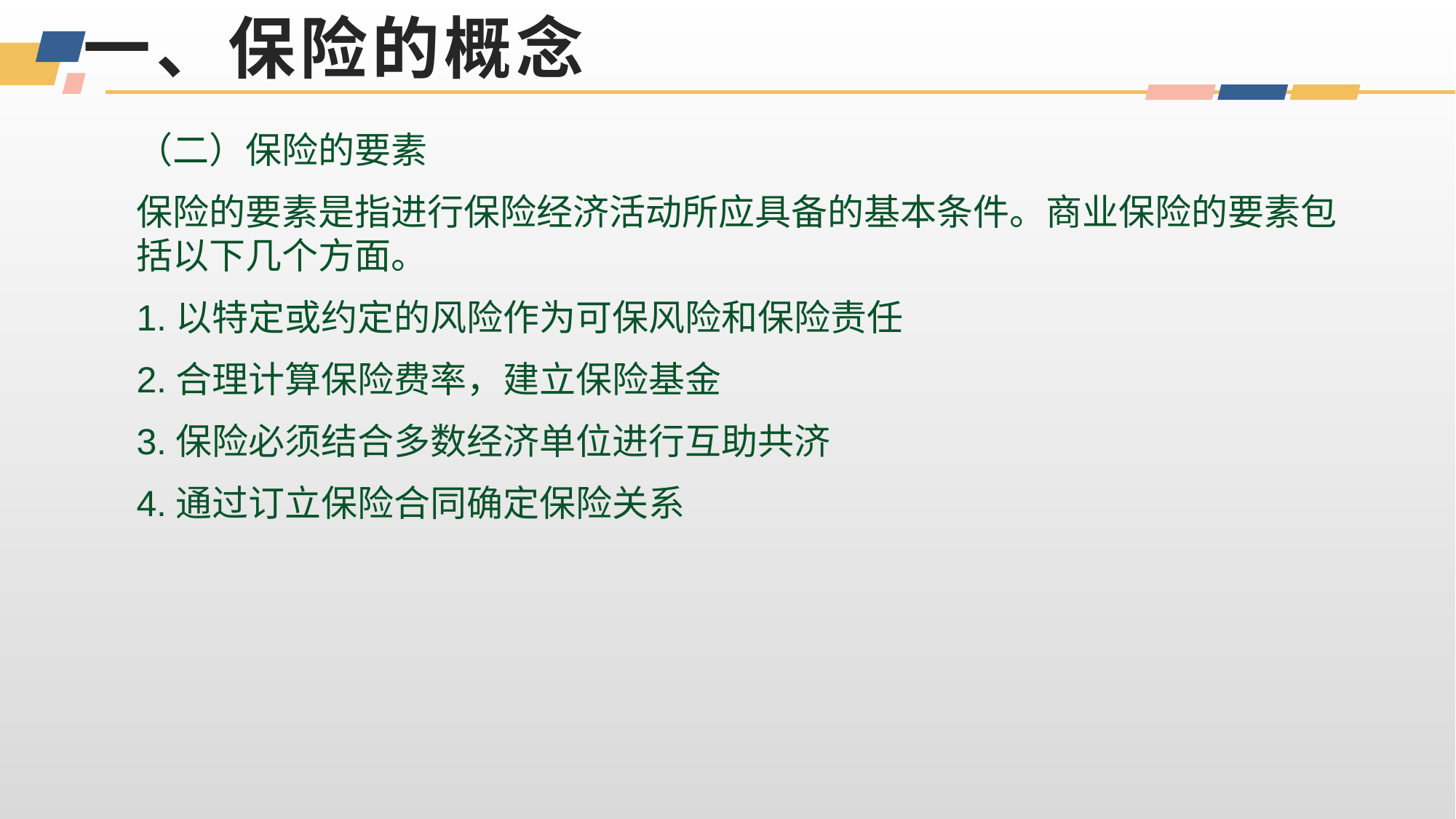

# 一、保险的概念

（二）保险的要素
保险的要素是指进行保险经济活动所应具备的基本条件。商业保险的要素包括以下几个方面。
1.以特定或约定的风险作为可保风险和保险责任
2.合理计算保险费率，建立保险基金
3.保险必须结合多数经济单位进行互助共济
4.通过订立保险合同确定保险关系